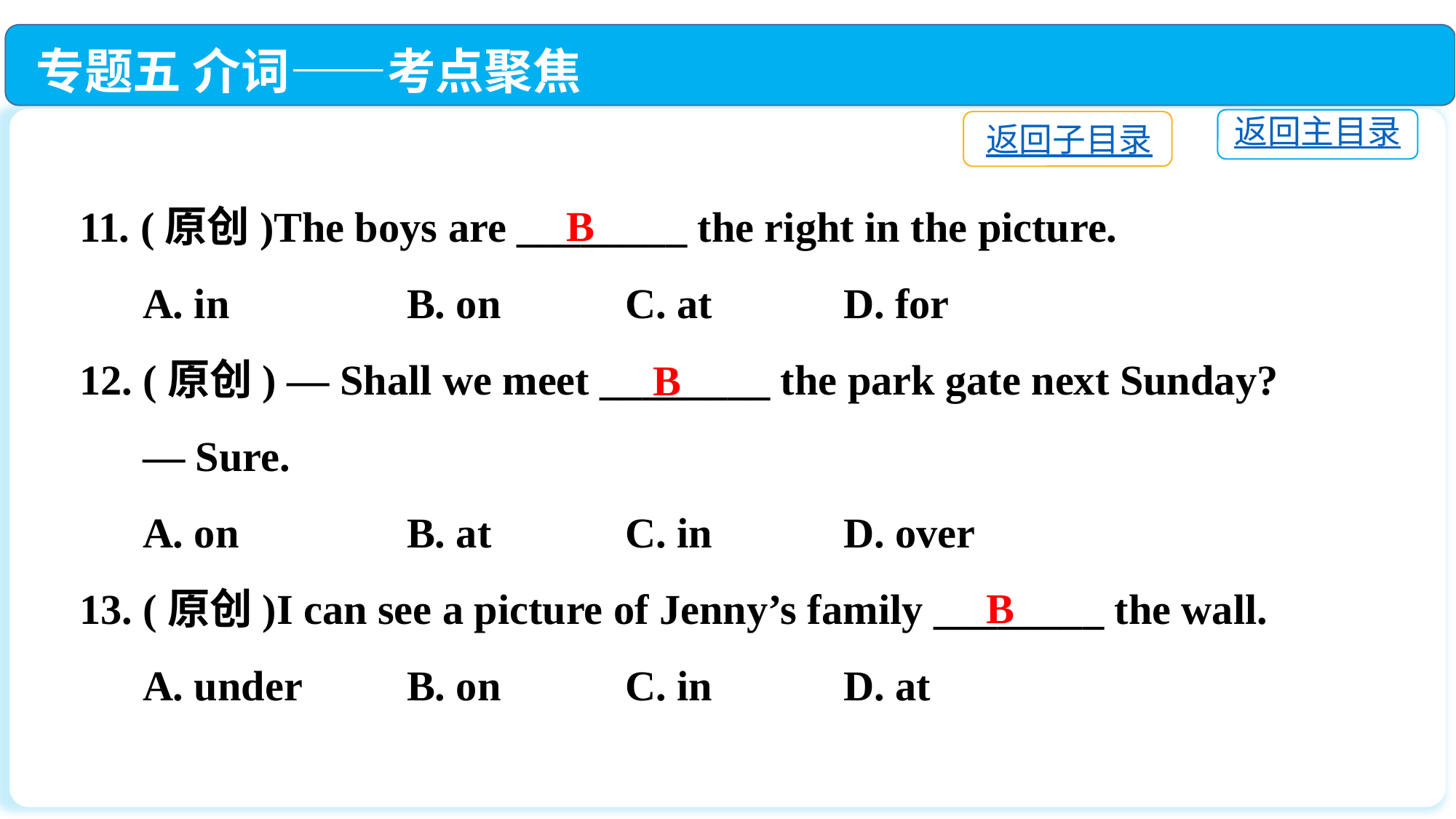

专题五 介词——考点聚焦

返回主目录

返回子目录
11. (原创)The boys are ________ the right in the picture.
      A. in		B. on		C. at　	D. for
12. (原创) — Shall we meet ________ the park gate next Sunday?
      — Sure.
      A. on　		B. at		C. in		D. over
13. (原创)I can see a picture of Jenny’s family ________ the wall.
      A. under　	B. on		C. in		D. at
B
B
B